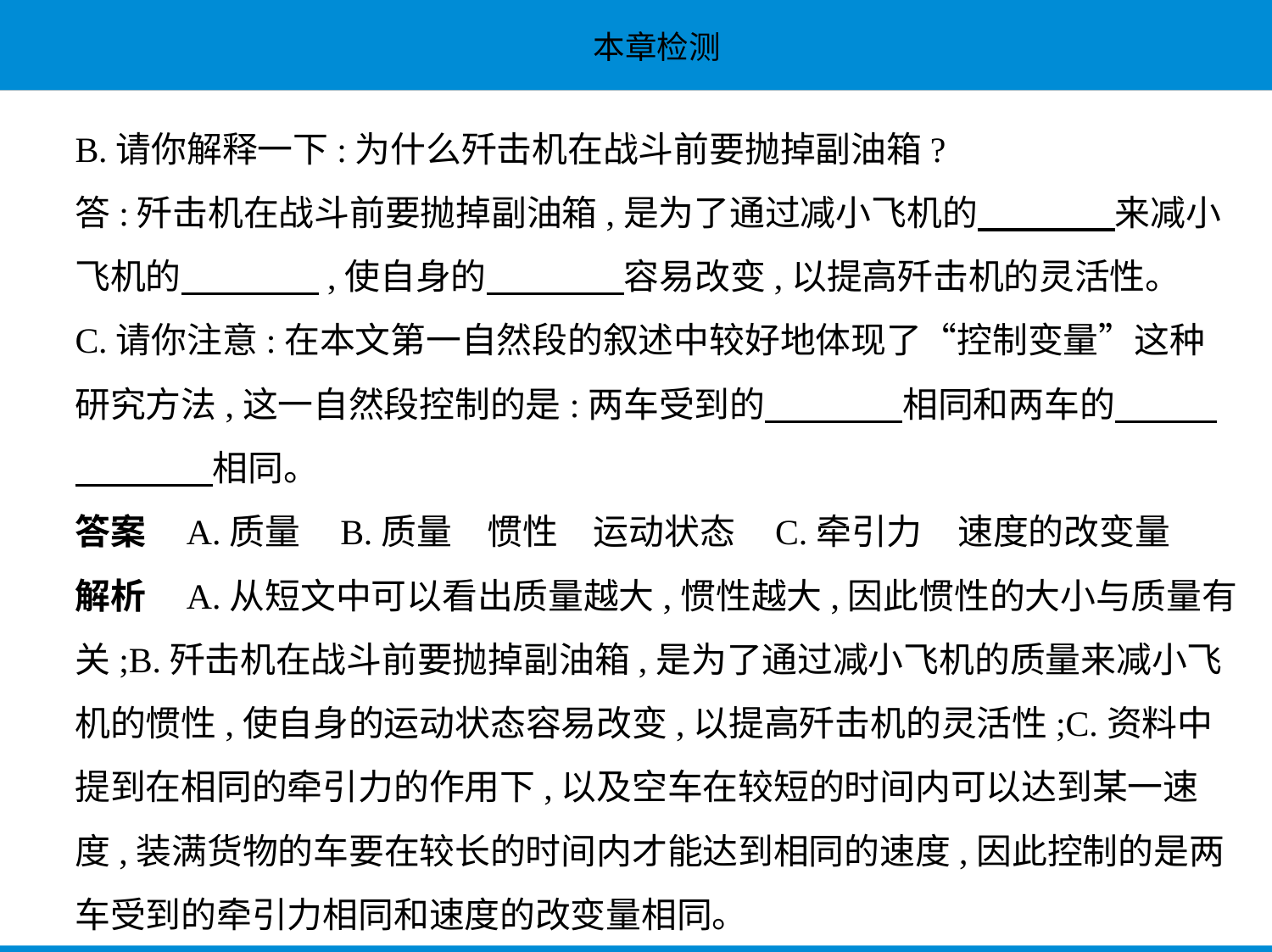

B.请你解释一下:为什么歼击机在战斗前要抛掉副油箱?
答:歼击机在战斗前要抛掉副油箱,是为了通过减小飞机的　　　    来减小
飞机的　　　    ,使自身的　　　    容易改变,以提高歼击机的灵活性。
C.请你注意:在本文第一自然段的叙述中较好地体现了“控制变量”这种
研究方法,这一自然段控制的是:两车受到的　　　    相同和两车的　　    
　　　    相同。
答案    A.质量    B.质量　惯性　运动状态    C.牵引力　速度的改变量
解析    A.从短文中可以看出质量越大,惯性越大,因此惯性的大小与质量有
关;B.歼击机在战斗前要抛掉副油箱,是为了通过减小飞机的质量来减小飞
机的惯性,使自身的运动状态容易改变,以提高歼击机的灵活性;C.资料中
提到在相同的牵引力的作用下,以及空车在较短的时间内可以达到某一速
度,装满货物的车要在较长的时间内才能达到相同的速度,因此控制的是两
车受到的牵引力相同和速度的改变量相同。